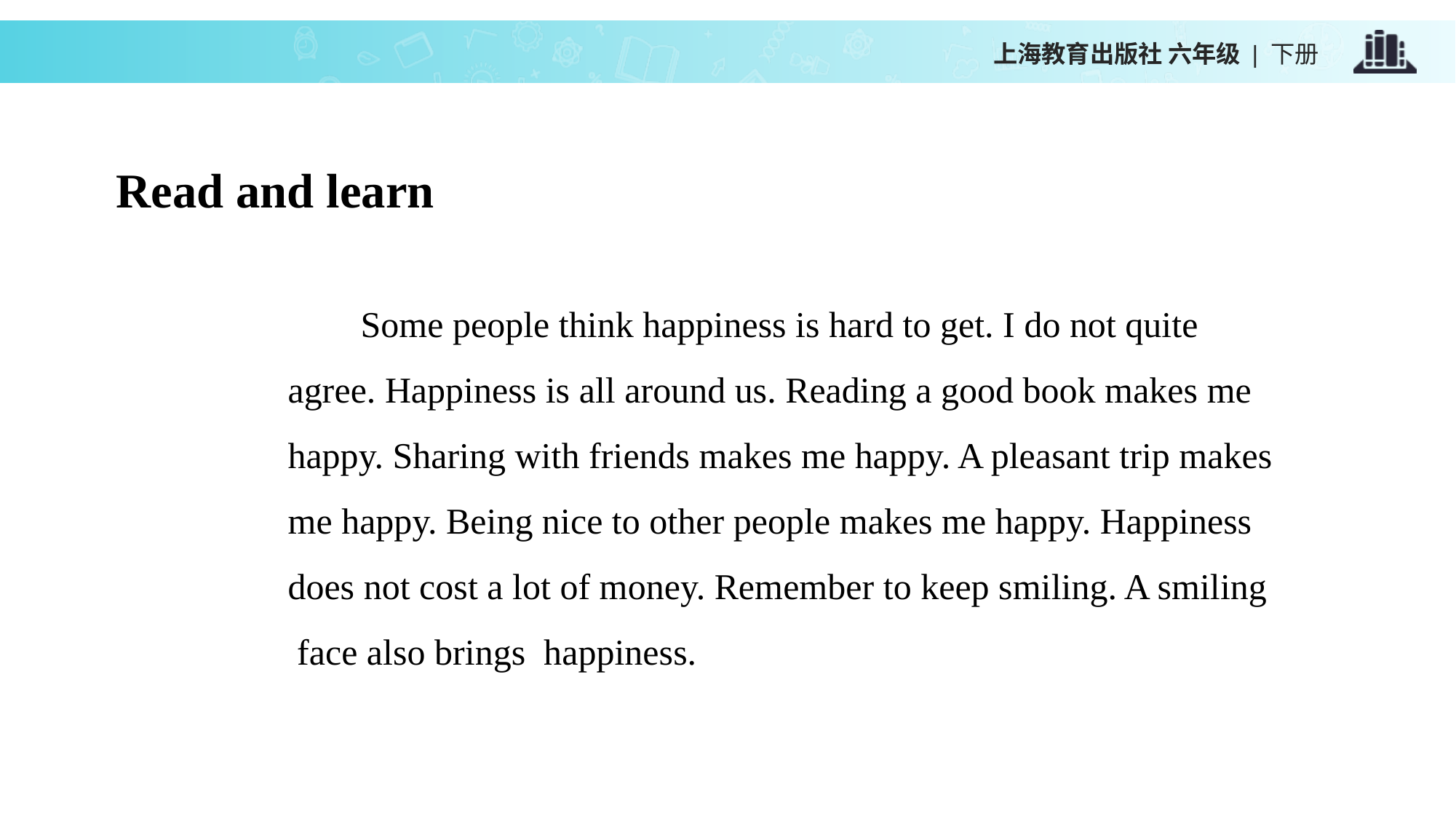

上海教育出版社 六年级 | 下册
Read and learn

        Some people think happiness is hard to get. I do not quite agree. Happiness is all around us. Reading a good book makes me happy. Sharing with friends makes me happy. A pleasant trip makes me happy. Being nice to other people makes me happy. Happiness does not cost a lot of money. Remember to keep smiling. A smiling  face also brings  happiness.